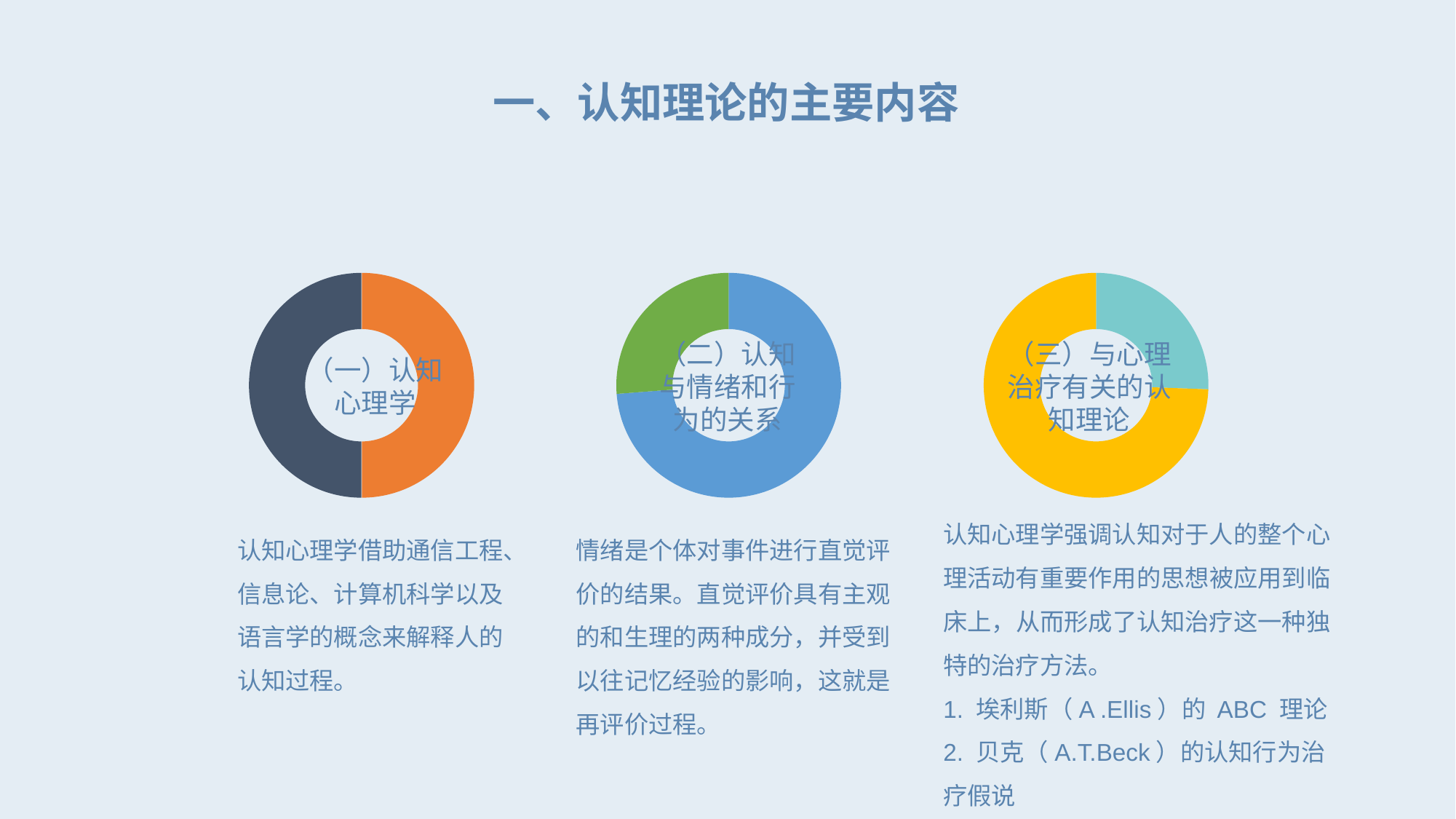

一、认知理论的主要内容

### Chart

| Category | 销售额 |
|---|---|
| 第一季度 | 3.2 |
| 第二季度 | 3.2 |
|  | None |
|  | None |
（一）认知心理学
认知心理学借助通信工程、信息论、计算机科学以及语言学的概念来解释人的认知过程。

### Chart

| Category | 销售额 |
|---|---|
| 第一季度 | 9.0 |
| 第二季度 | 3.2 |
|  | None |
|  | None |
（二）认知与情绪和行为的关系
情绪是个体对事件进行直觉评价的结果。直觉评价具有主观的和生理的两种成分，并受到以往记忆经验的影响，这就是再评价过程。

### Chart

| Category | 销售额 |
|---|---|
| 第一季度 | 1.1 |
| 第二季度 | 3.2 |
|  | None |
|  | None |
（三）与心理治疗有关的认知理论
认知心理学强调认知对于人的整个心理活动有重要作用的思想被应用到临床上，从而形成了认知治疗这一种独特的治疗方法。
1. 埃利斯（A .Ellis）的 ABC 理论
2. 贝克（A.T.Beck）的认知行为治疗假说